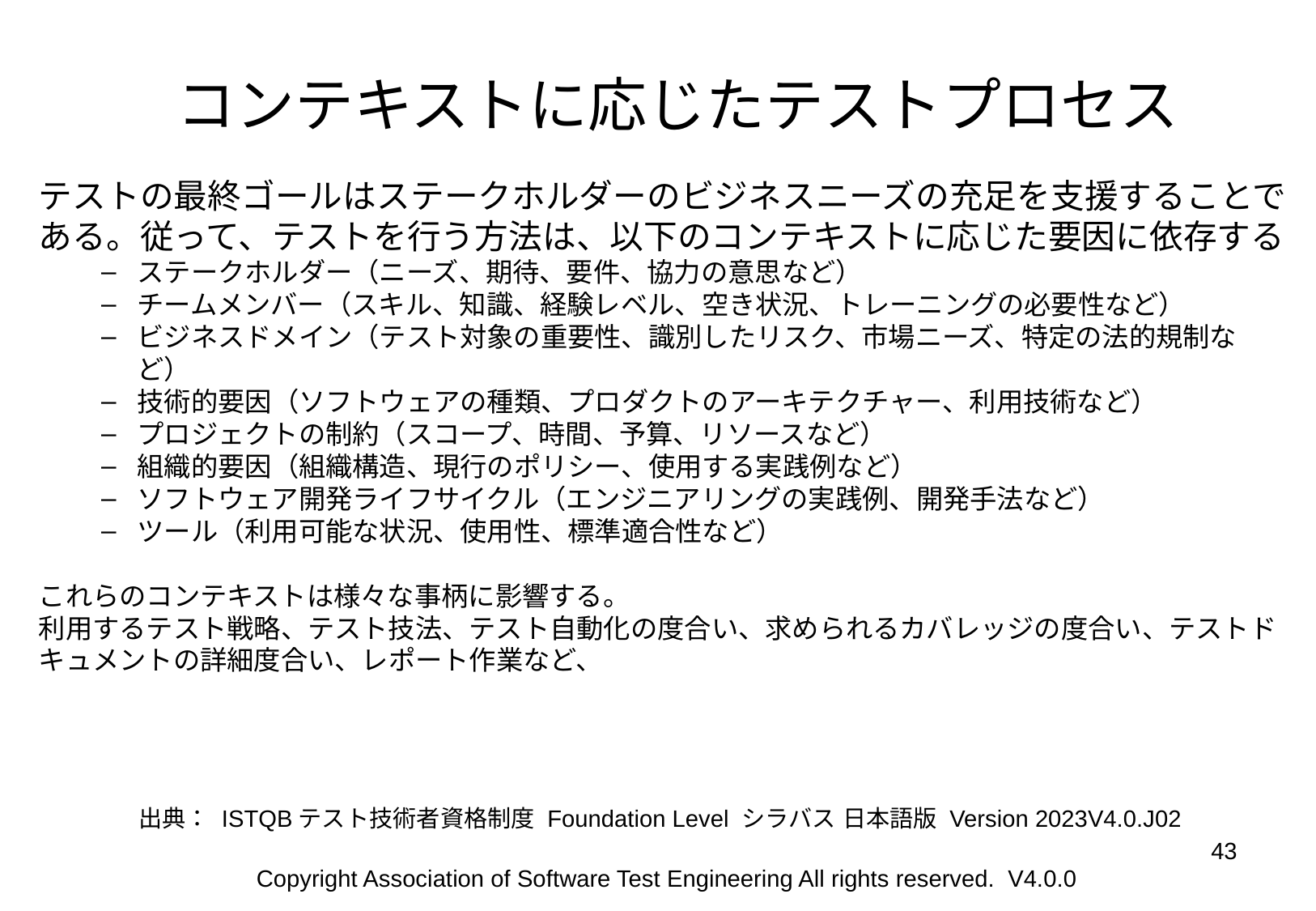

# コンテキストに応じたテストプロセス
テストの最終ゴールはステークホルダーのビジネスニーズの充足を支援することである。従って、テストを行う方法は、以下のコンテキストに応じた要因に依存する
ステークホルダー（ニーズ、期待、要件、協力の意思など）
チームメンバー（スキル、知識、経験レベル、空き状況、トレーニングの必要性など）
ビジネスドメイン（テスト対象の重要性、識別したリスク、市場ニーズ、特定の法的規制など）
技術的要因（ソフトウェアの種類、プロダクトのアーキテクチャー、利用技術など）
プロジェクトの制約（スコープ、時間、予算、リソースなど）
組織的要因（組織構造、現行のポリシー、使用する実践例など）
ソフトウェア開発ライフサイクル（エンジニアリングの実践例、開発手法など）
ツール（利用可能な状況、使用性、標準適合性など）

これらのコンテキストは様々な事柄に影響する。
利用するテスト戦略、テスト技法、テスト自動化の度合い、求められるカバレッジの度合い、テストドキュメントの詳細度合い、レポート作業など、
出典： ISTQBテスト技術者資格制度 Foundation Level シラバス 日本語版 Version 2023V4.0.J02
43
Copyright Association of Software Test Engineering All rights reserved.  V4.0.0